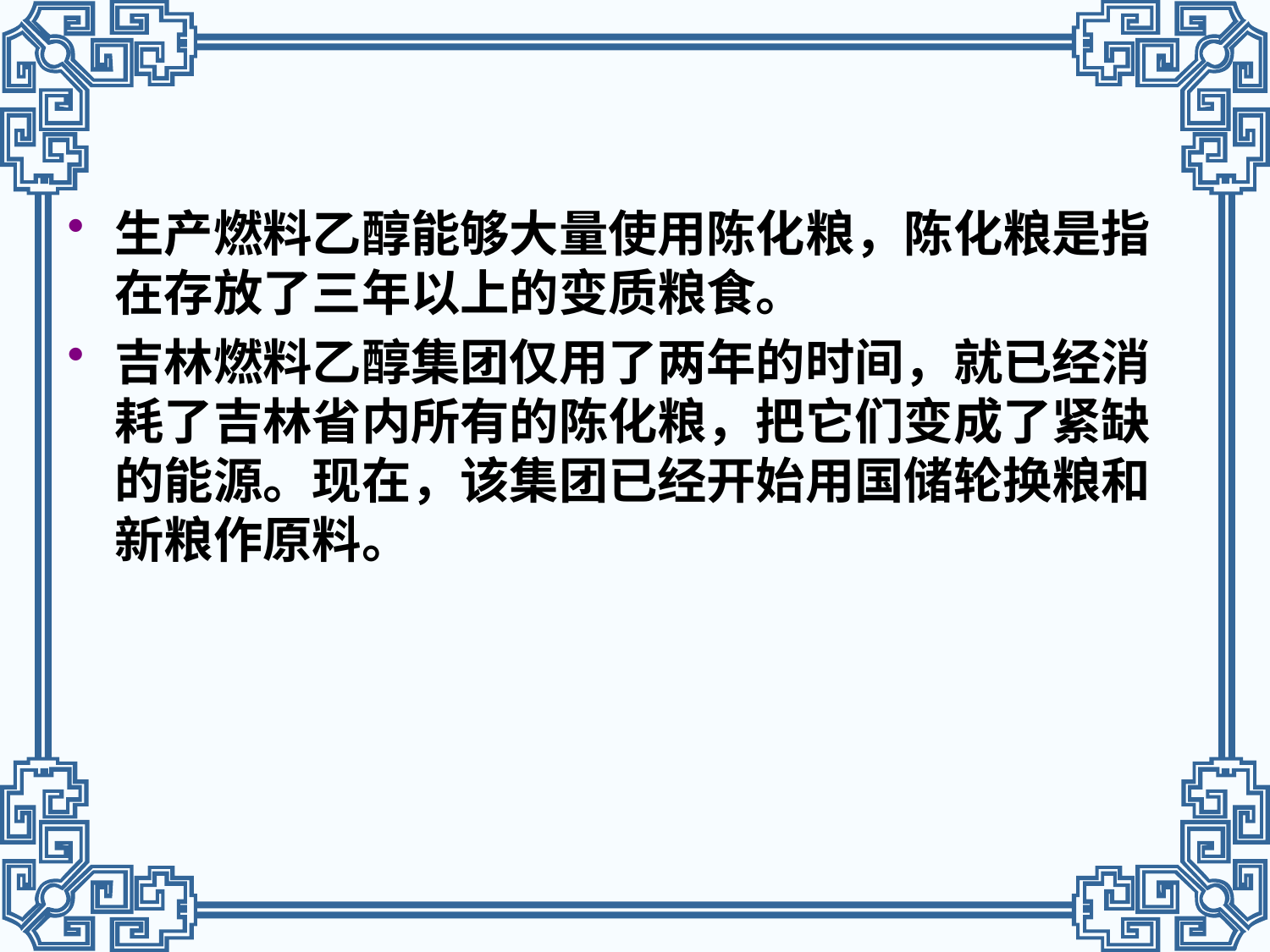

生产燃料乙醇能够大量使用陈化粮，陈化粮是指在存放了三年以上的变质粮食。
吉林燃料乙醇集团仅用了两年的时间，就已经消耗了吉林省内所有的陈化粮，把它们变成了紧缺的能源。现在，该集团已经开始用国储轮换粮和新粮作原料。